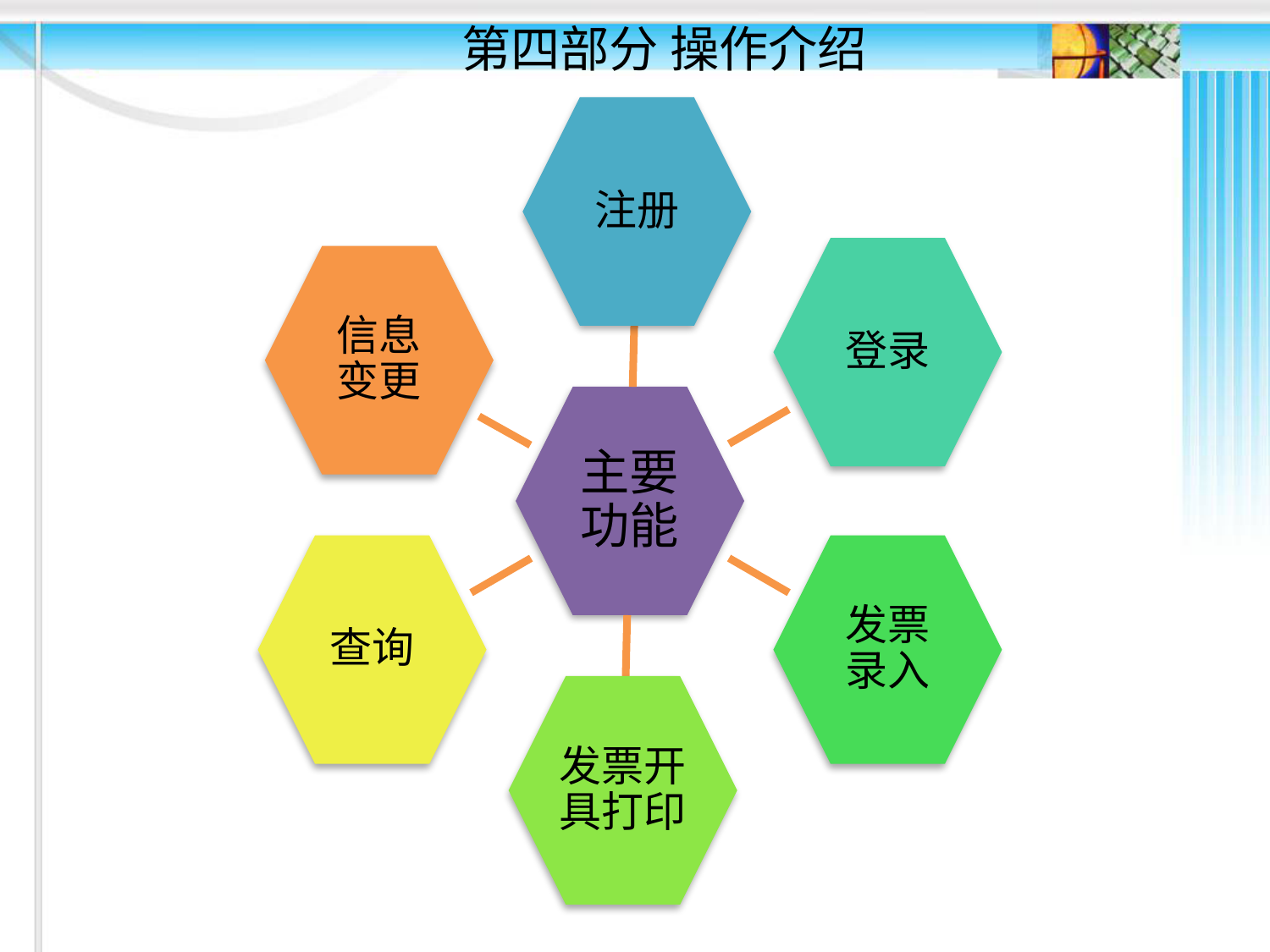

# 第四部分 操作介绍
主要
功能

注册

登录

发票
录入

发票开具打印

查询

信息
变更